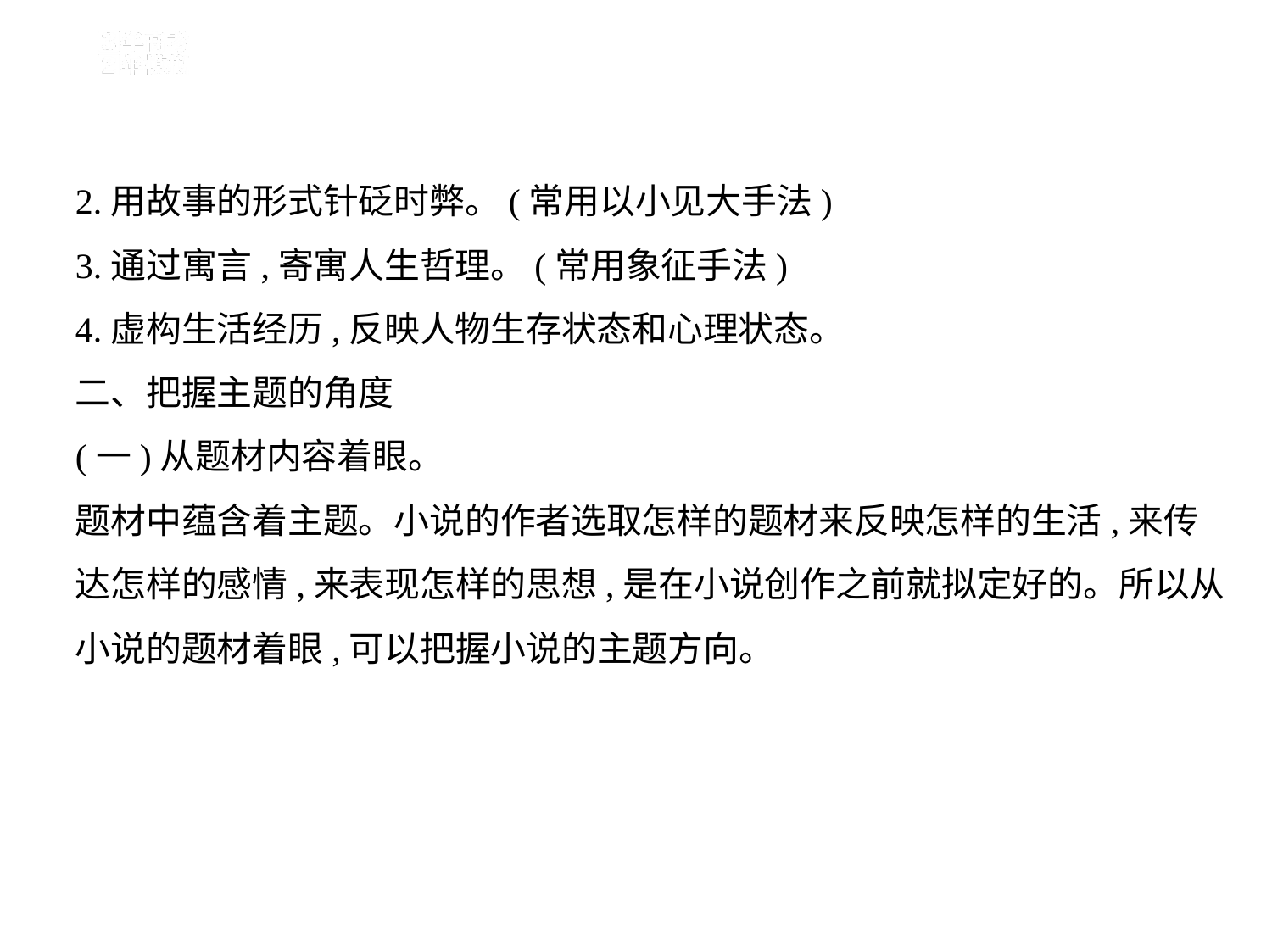

2.用故事的形式针砭时弊。(常用以小见大手法)
3.通过寓言,寄寓人生哲理。(常用象征手法)
4.虚构生活经历,反映人物生存状态和心理状态。
二、把握主题的角度
(一)从题材内容着眼。
题材中蕴含着主题。小说的作者选取怎样的题材来反映怎样的生活,来传
达怎样的感情,来表现怎样的思想,是在小说创作之前就拟定好的。所以从
小说的题材着眼,可以把握小说的主题方向。